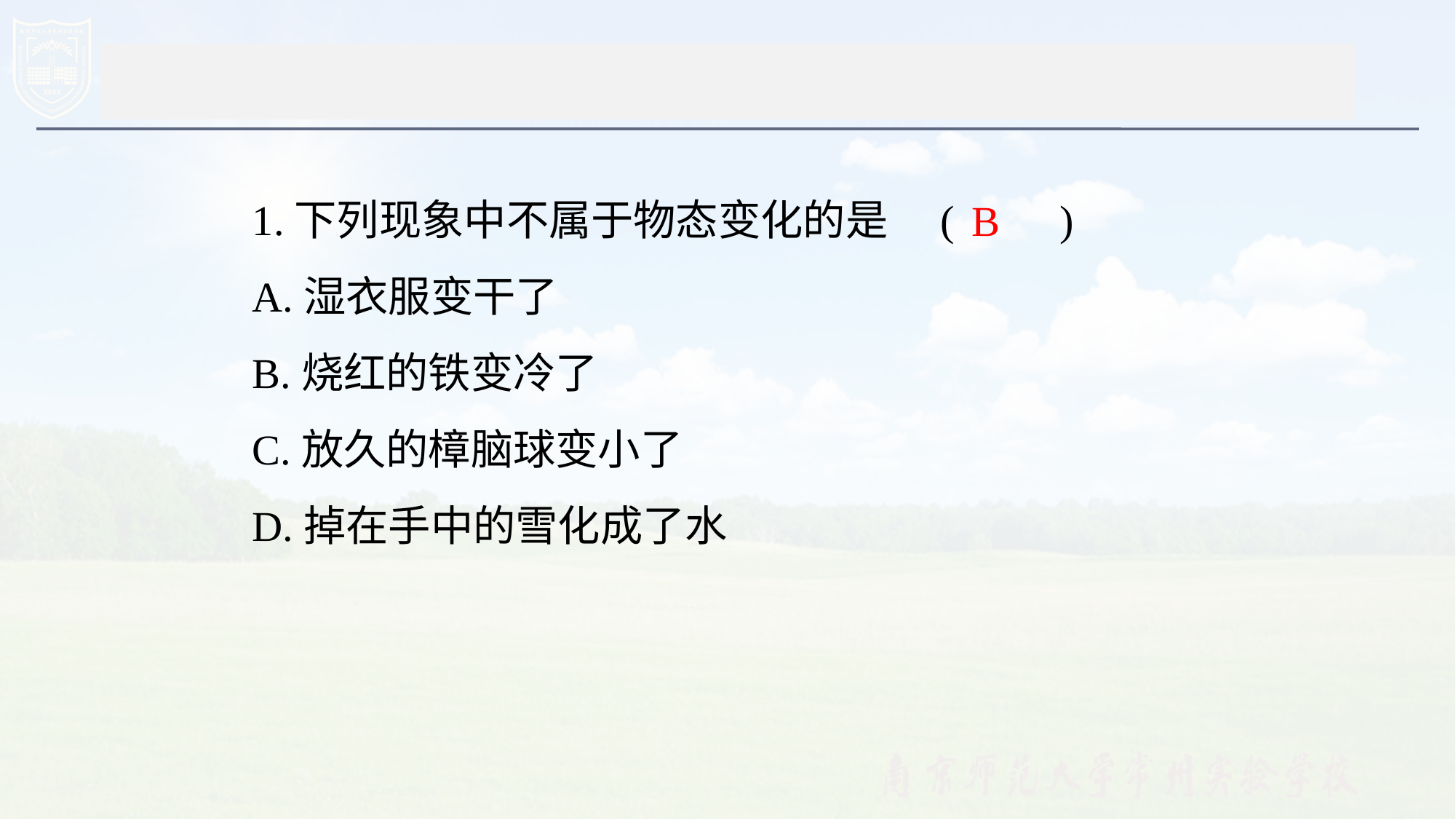

#

1.下列现象中不属于物态变化的是　(　　)
A.湿衣服变干了
B.烧红的铁变冷了
C.放久的樟脑球变小了
D.掉在手中的雪化成了水
B